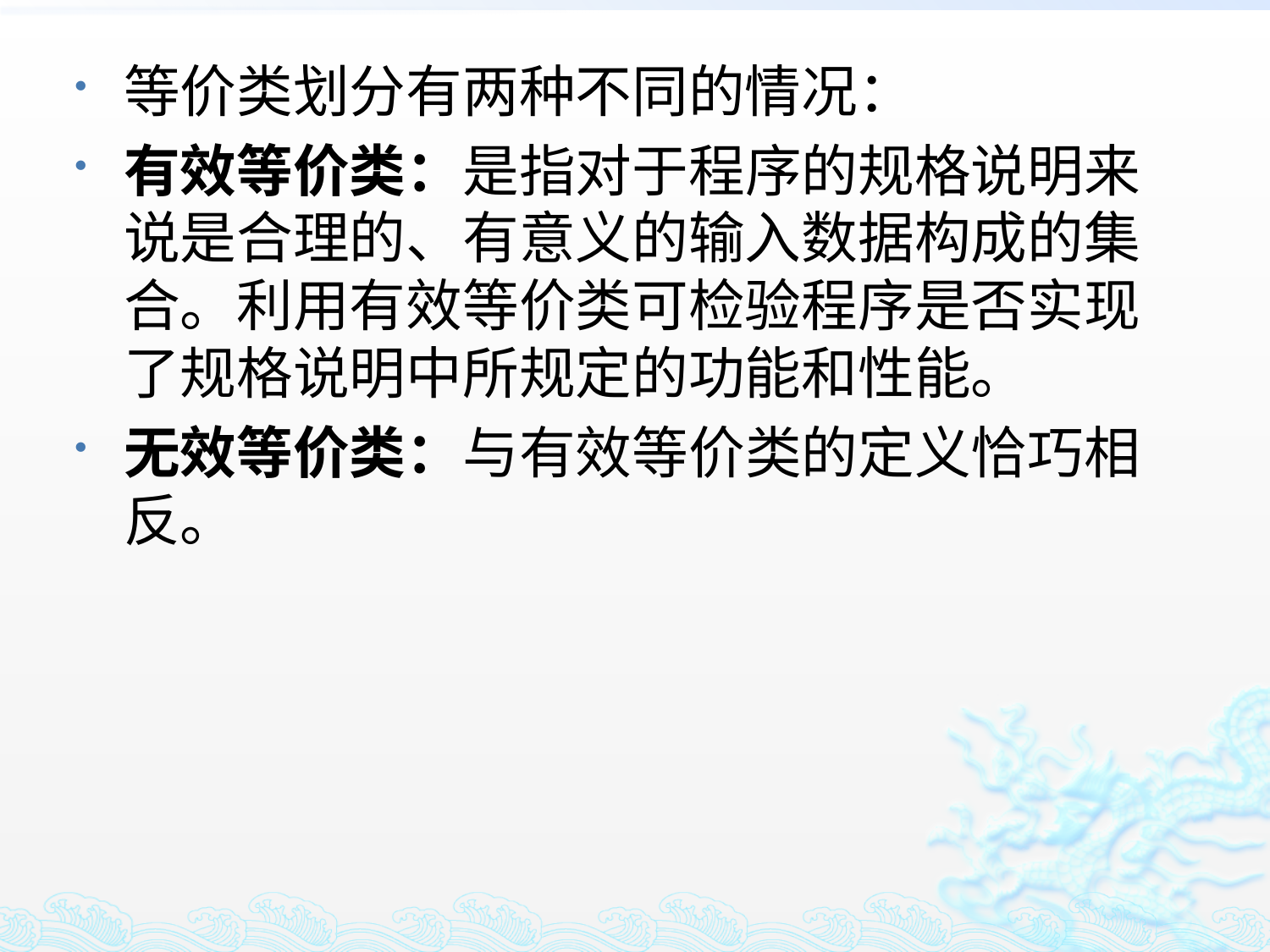

等价类划分有两种不同的情况：
有效等价类：是指对于程序的规格说明来说是合理的、有意义的输入数据构成的集合。利用有效等价类可检验程序是否实现了规格说明中所规定的功能和性能。
无效等价类：与有效等价类的定义恰巧相反。